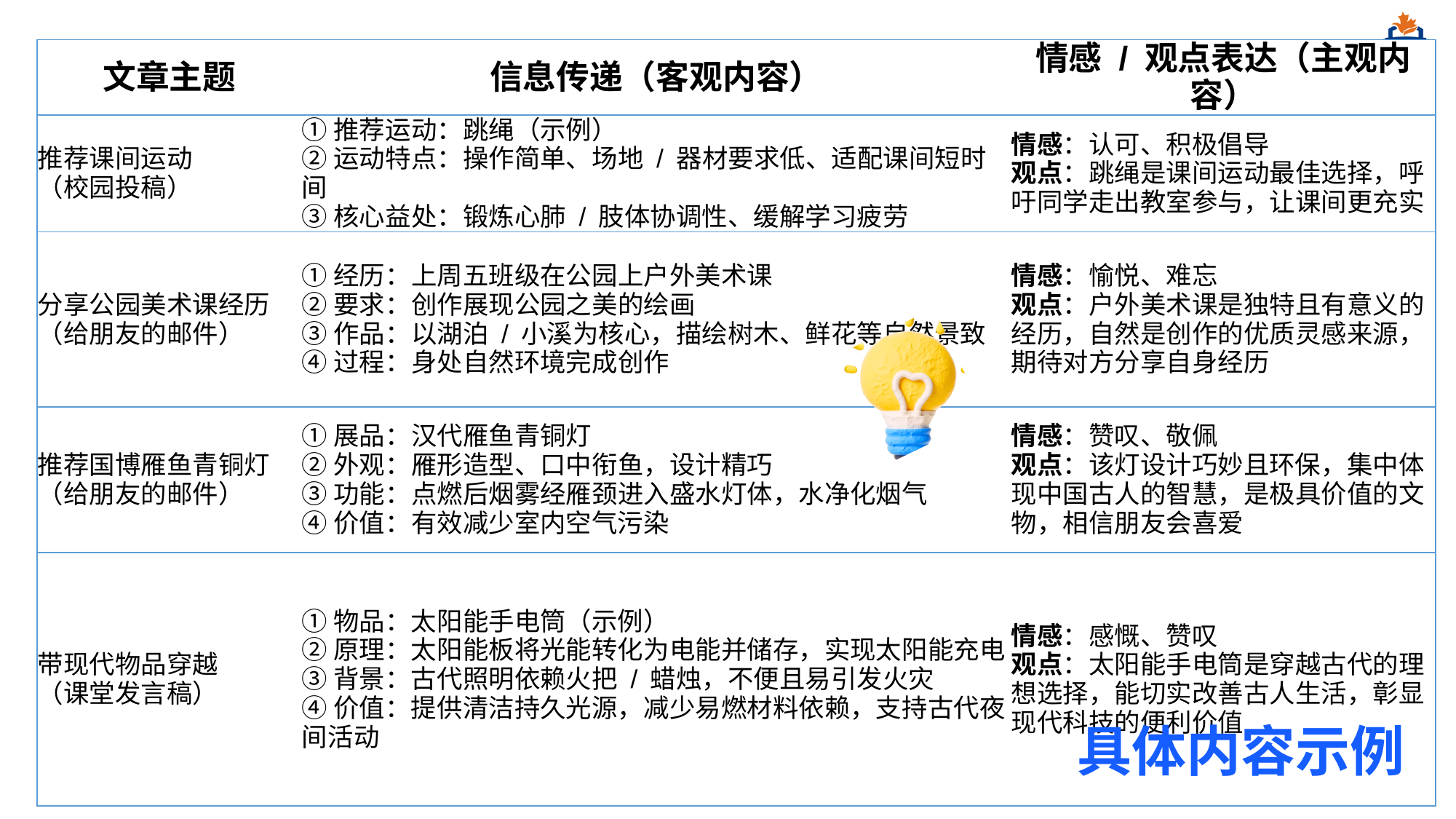

| 文章主题 | 信息传递（客观内容） | 情感 / 观点表达（主观内容） |
| --- | --- | --- |
| 推荐课间运动 （校园投稿） | ①推荐运动：跳绳（示例） ②运动特点：操作简单、场地 / 器材要求低、适配课间短时间 ③核心益处：锻炼心肺 / 肢体协调性、缓解学习疲劳 | 情感：认可、积极倡导 观点：跳绳是课间运动最佳选择，呼吁同学走出教室参与，让课间更充实 |
| 分享公园美术课经历 （给朋友的邮件） | ①经历：上周五班级在公园上户外美术课 ②要求：创作展现公园之美的绘画 ③作品：以湖泊 / 小溪为核心，描绘树木、鲜花等自然景致 ④过程：身处自然环境完成创作 | 情感：愉悦、难忘 观点：户外美术课是独特且有意义的经历，自然是创作的优质灵感来源，期待对方分享自身经历 |
| 推荐国博雁鱼青铜灯 （给朋友的邮件） | ①展品：汉代雁鱼青铜灯 ②外观：雁形造型、口中衔鱼，设计精巧 ③功能：点燃后烟雾经雁颈进入盛水灯体，水净化烟气 ④价值：有效减少室内空气污染 | 情感：赞叹、敬佩 观点：该灯设计巧妙且环保，集中体现中国古人的智慧，是极具价值的文物，相信朋友会喜爱 |
| 带现代物品穿越 （课堂发言稿） | ①物品：太阳能手电筒（示例） ②原理：太阳能板将光能转化为电能并储存，实现太阳能充电 ③背景：古代照明依赖火把 / 蜡烛，不便且易引发火灾 ④价值：提供清洁持久光源，减少易燃材料依赖，支持古代夜间活动 | 情感：感慨、赞叹 观点：太阳能手电筒是穿越古代的理想选择，能切实改善古人生活，彰显现代科技的便利价值 |

具体内容示例